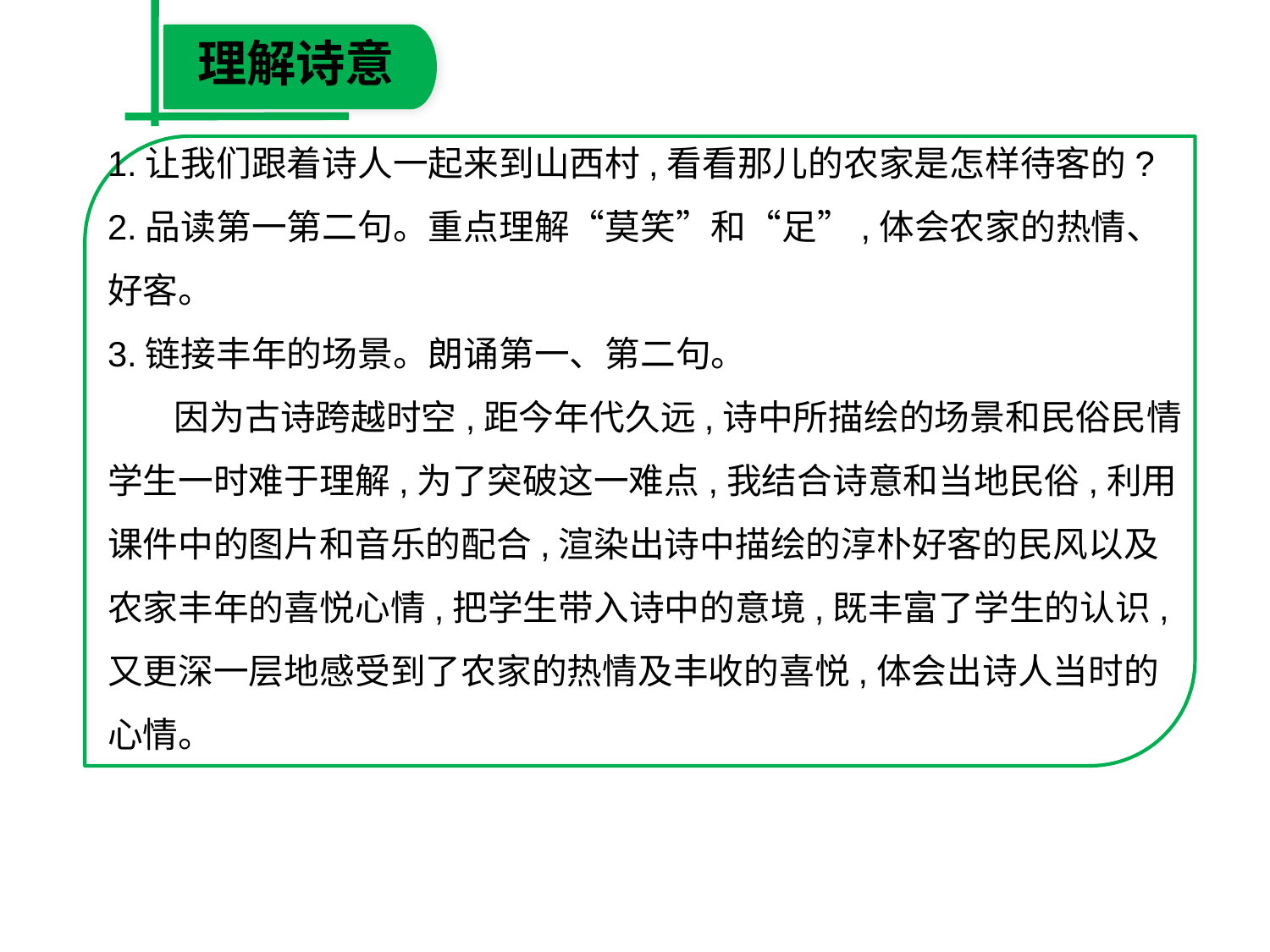

理解诗意

1.让我们跟着诗人一起来到山西村,看看那儿的农家是怎样待客的?
2.品读第一第二句。重点理解“莫笑”和“足”,体会农家的热情、好客。
3.链接丰年的场景。朗诵第一、第二句。
　    因为古诗跨越时空,距今年代久远,诗中所描绘的场景和民俗民情学生一时难于理解,为了突破这一难点,我结合诗意和当地民俗,利用课件中的图片和音乐的配合,渲染出诗中描绘的淳朴好客的民风以及农家丰年的喜悦心情,把学生带入诗中的意境,既丰富了学生的认识,又更深一层地感受到了农家的热情及丰收的喜悦,体会出诗人当时的心情。